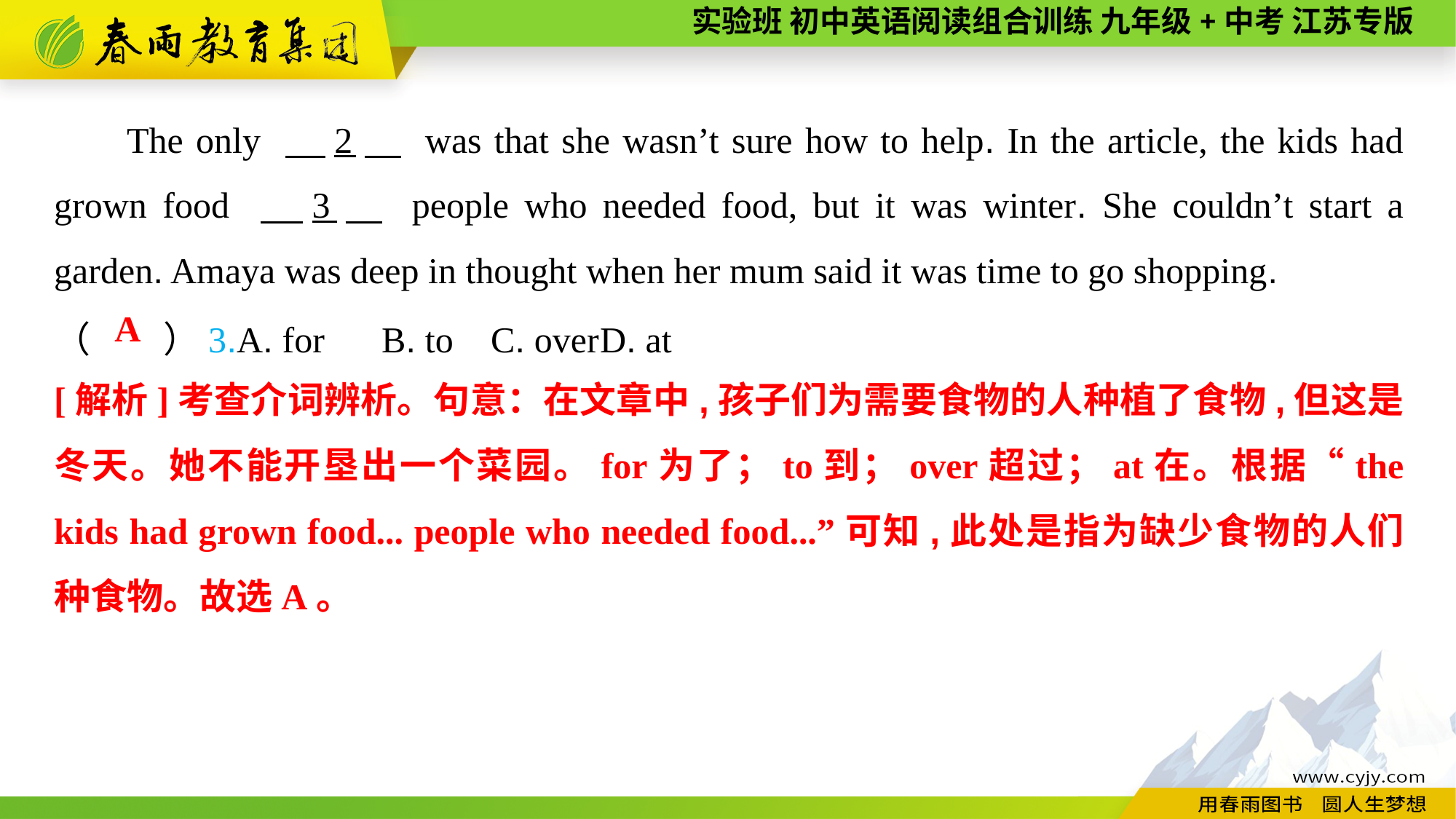

The only 　2　 was that she wasn’t sure how to help. In the article, the kids had grown food 　3　 people who needed food, but it was winter. She couldn’t start a garden. Amaya was deep in thought when her mum said it was time to go shopping.
（　　）3.A. for	B. to	C. over	D. at
A
[解析]考查介词辨析。句意：在文章中,孩子们为需要食物的人种植了食物,但这是冬天。她不能开垦出一个菜园。for为了；to到；over超过；at在。根据“the kids had grown food... people who needed food...”可知,此处是指为缺少食物的人们种食物。故选A。